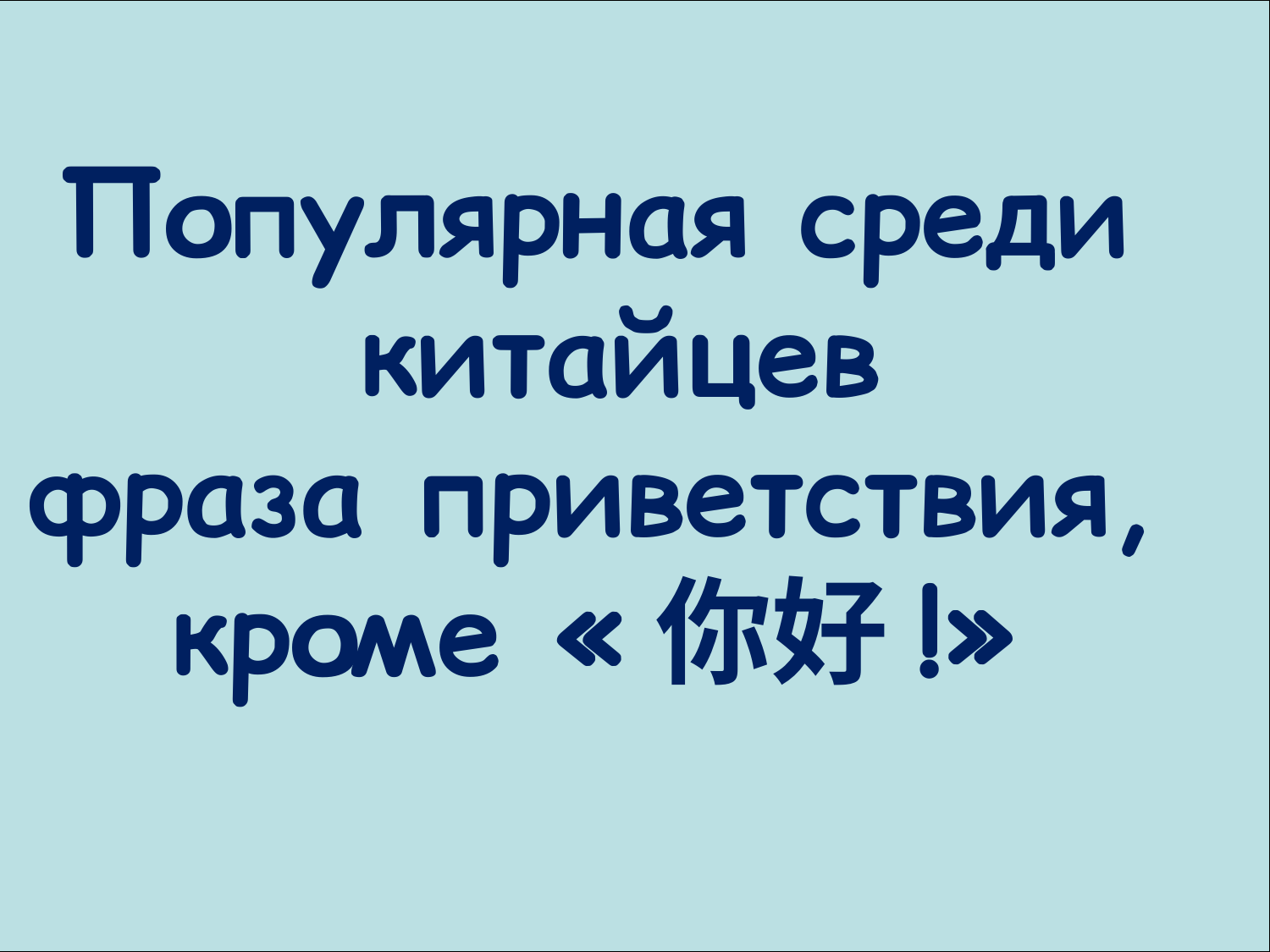

Популярная среди
китайцев
фраза приветствия,
кроме «你好!»